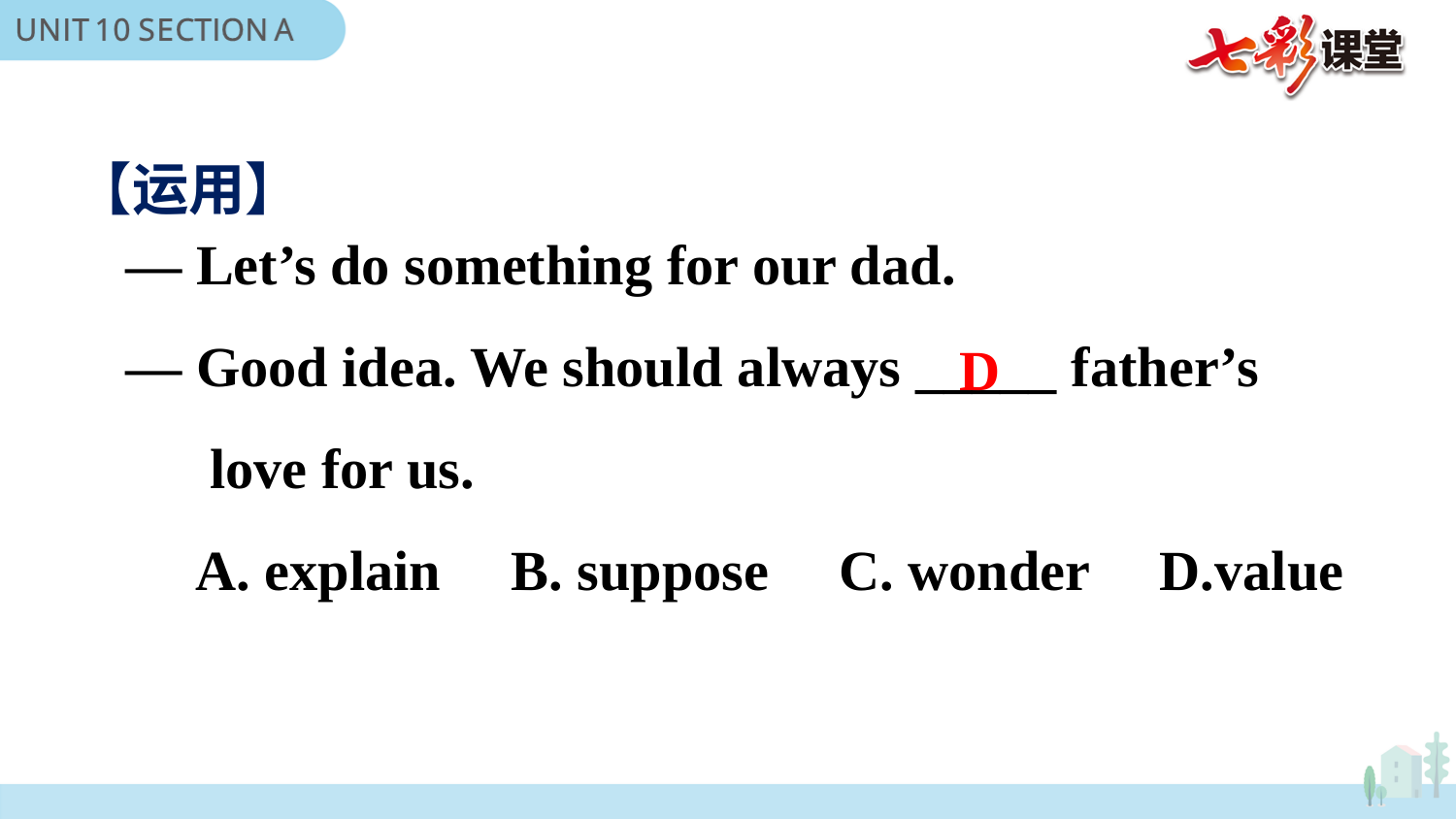

【运用】
— Let’s do something for our dad.
— Good idea. We should always _____ father’s
      love for us.
     A. explain     B. suppose     C. wonder     D.value
D